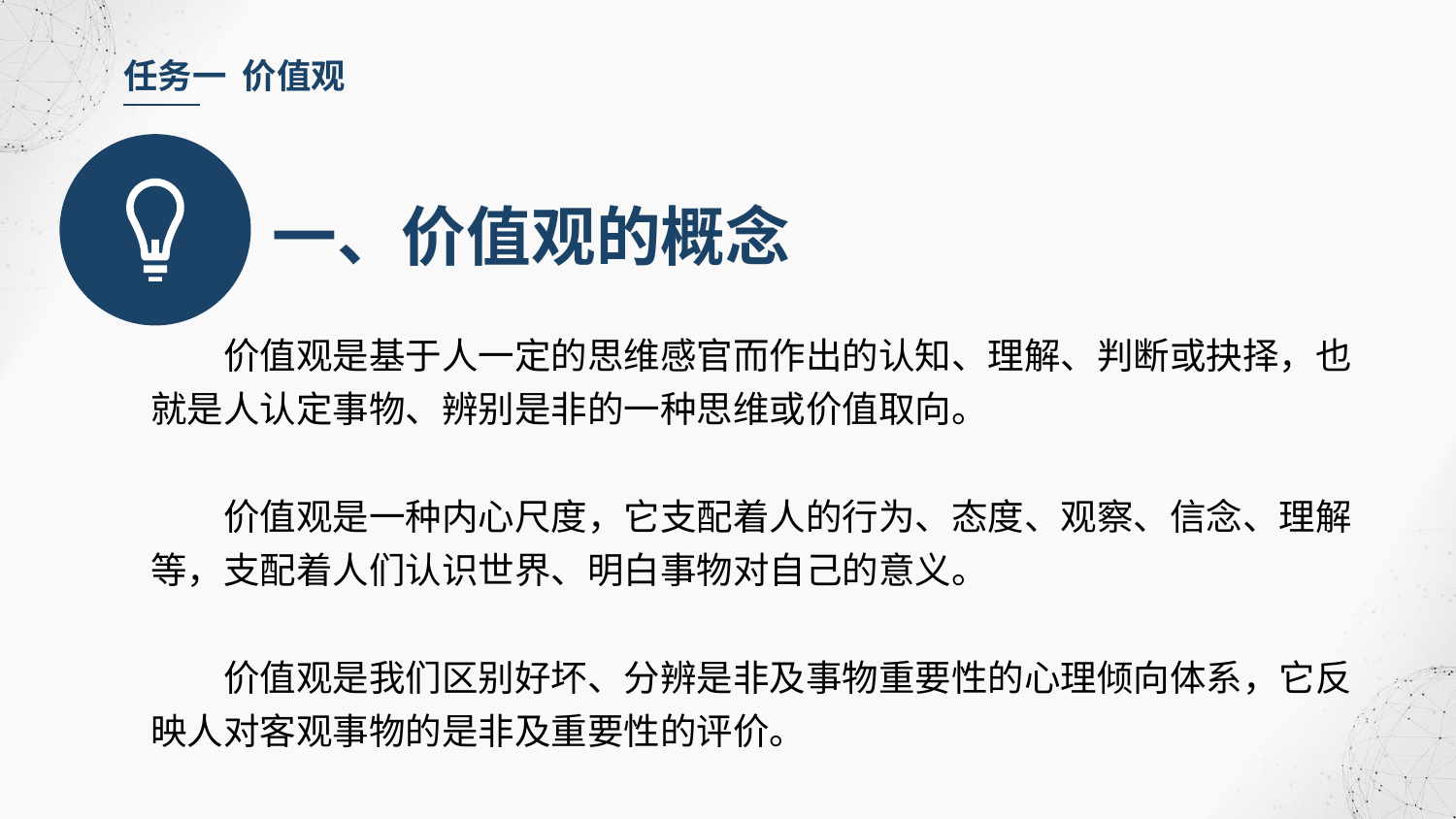

任务一  价值观

一、价值观的概念
价值观是基于人一定的思维感官而作出的认知、理解、判断或抉择，也就是人认定事物、辨别是非的一种思维或价值取向。

价值观是一种内心尺度，它支配着人的行为、态度、观察、信念、理解等，支配着人们认识世界、明白事物对自己的意义。

价值观是我们区别好坏、分辨是非及事物重要性的心理倾向体系，它反映人对客观事物的是非及重要性的评价。